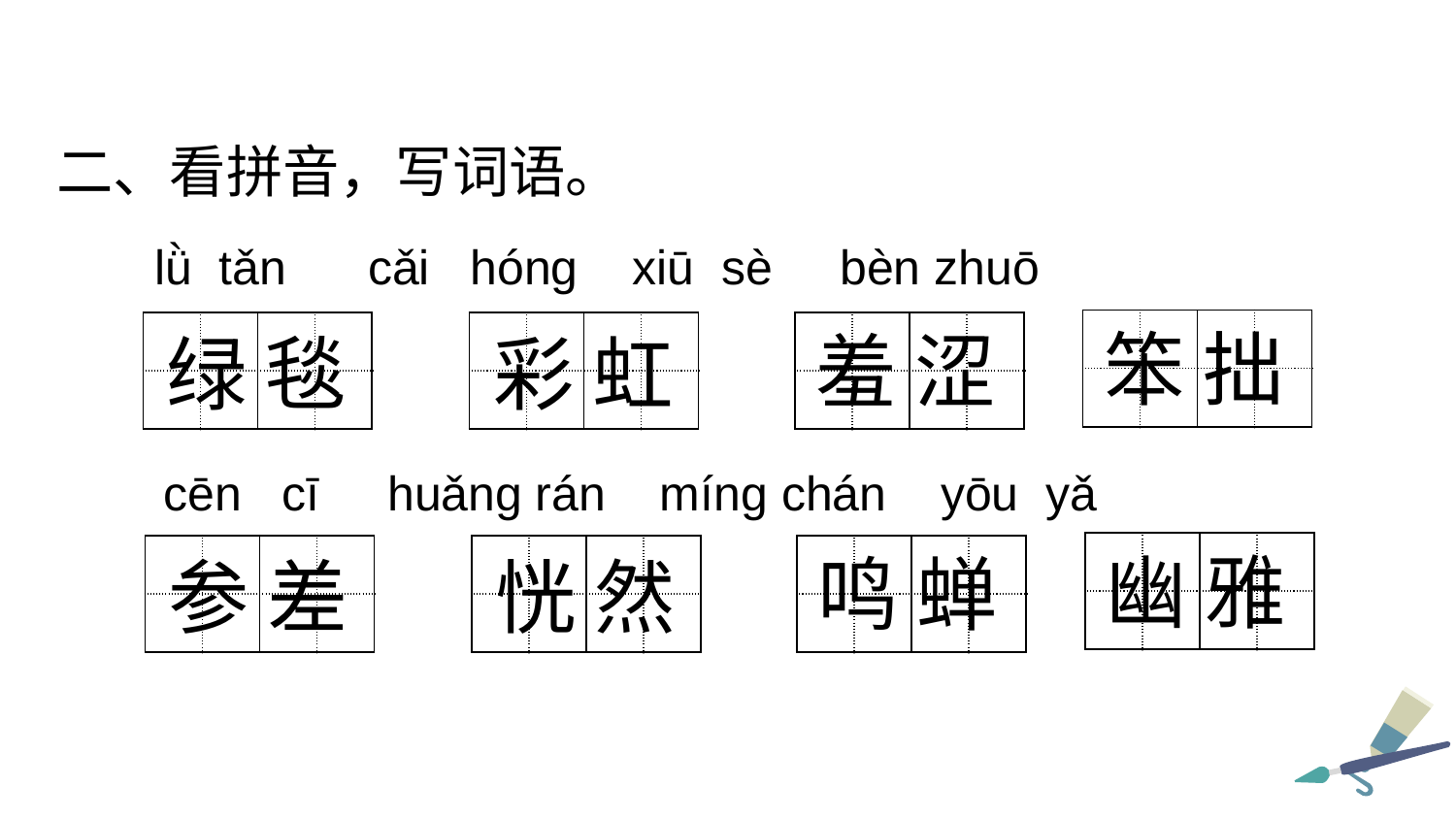

二、看拼音，写词语。
lǜ  tǎn      cǎi   hóng    xiū  sè     bèn zhuō
|  |  |  |  |
| --- | --- | --- | --- |
|  |  |  |  |
笨 拙
|  |  |  |  |
| --- | --- | --- | --- |
|  |  |  |  |
|  |  |  |  |
| --- | --- | --- | --- |
|  |  |  |  |
|  |  |  |  |
| --- | --- | --- | --- |
|  |  |  |  |
羞 涩
绿 毯
彩 虹
cēn   cī     huǎng rán    míng chán    yōu  yǎ
|  |  |  |  |
| --- | --- | --- | --- |
|  |  |  |  |
幽 雅
|  |  |  |  |
| --- | --- | --- | --- |
|  |  |  |  |
|  |  |  |  |
| --- | --- | --- | --- |
|  |  |  |  |
|  |  |  |  |
| --- | --- | --- | --- |
|  |  |  |  |
鸣 蝉
参 差
恍 然